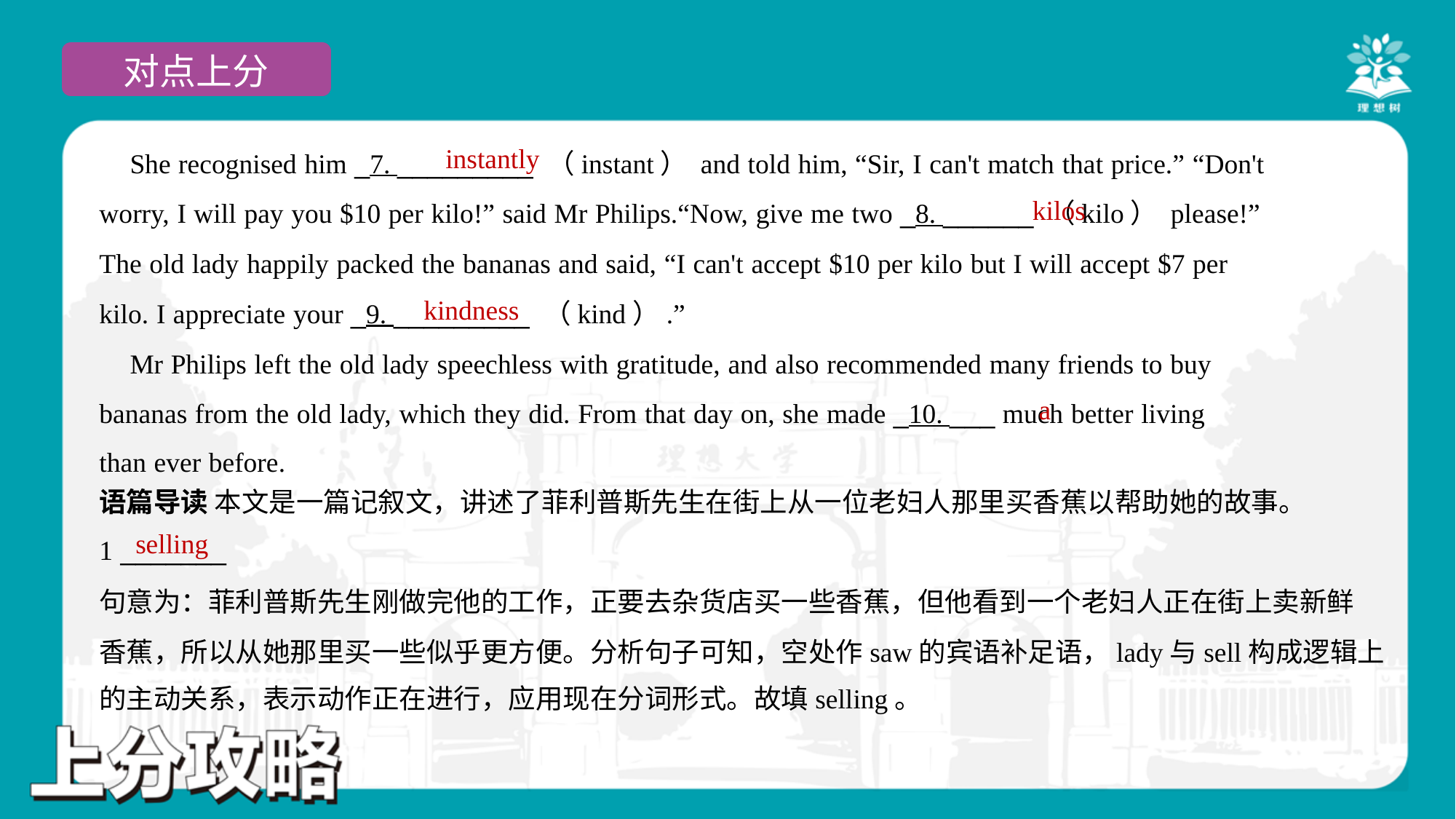

instantly
    She recognised him _7. _________ （instant） and told him, “Sir, I can't match that price.” “Don't
worry, I will pay you $10 per kilo!” said Mr Philips.“Now, give me two _8. ______ （kilo） please!”
The old lady happily packed the bananas and said, “I can't accept $10 per kilo but I will accept $7 per
kilo. I appreciate your _9. _________ （kind）.”
    Mr Philips left the old lady speechless with gratitude, and also recommended many friends to buy
bananas from the old lady, which they did. From that day on, she made _10. ___ much better living
than ever before.#1.1.5
kilos
kindness
a
语篇导读 本文是一篇记叙文，讲述了菲利普斯先生在街上从一位老妇人那里买香蕉以帮助她的故事。
selling
1 _______
句意为：菲利普斯先生刚做完他的工作，正要去杂货店买一些香蕉，但他看到一个老妇人正在街上卖新鲜
香蕉，所以从她那里买一些似乎更方便。分析句子可知，空处作saw的宾语补足语，lady与sell构成逻辑上
的主动关系，表示动作正在进行，应用现在分词形式。故填selling。